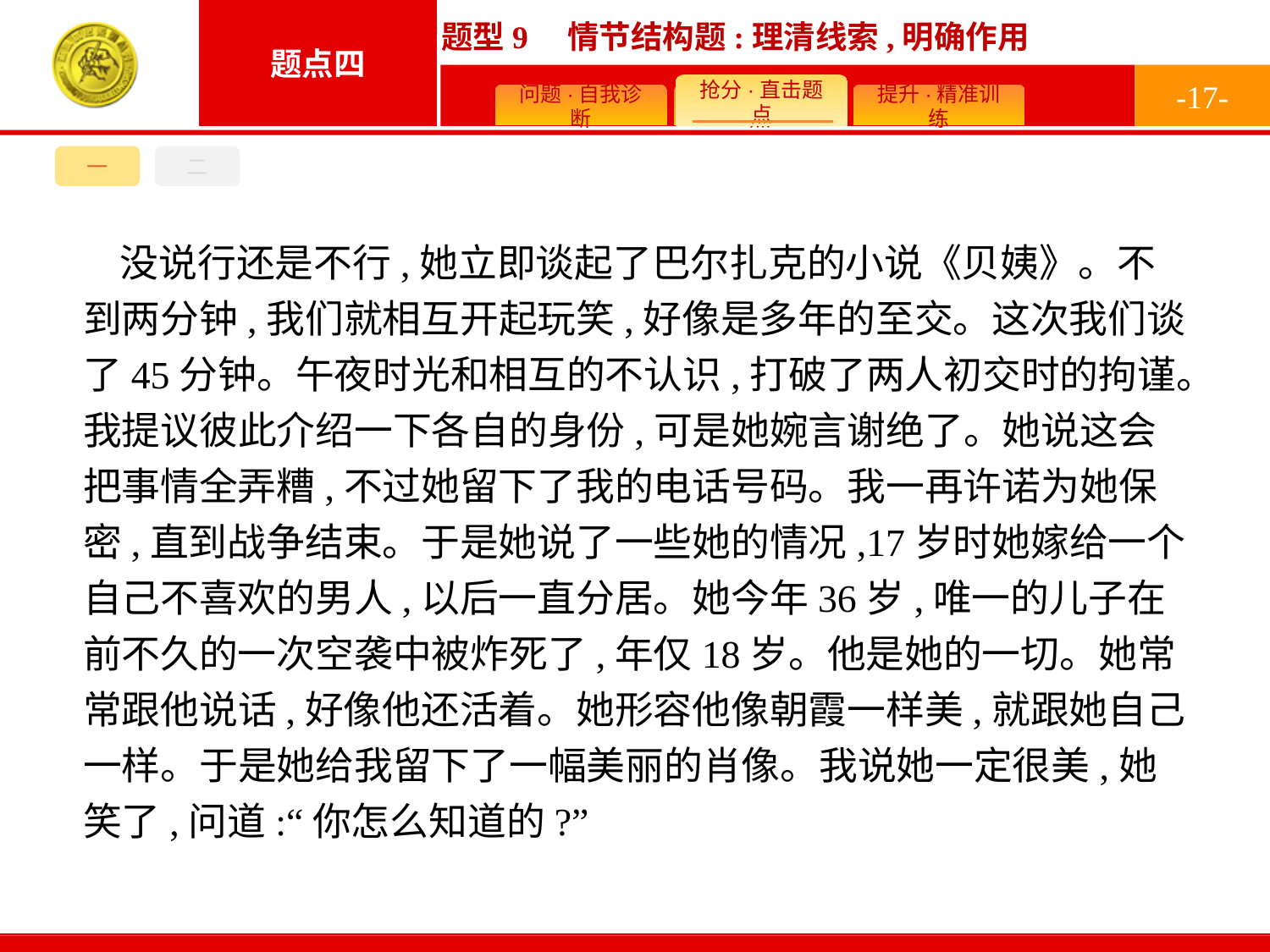

-17-
一
二
没说行还是不行,她立即谈起了巴尔扎克的小说《贝姨》。不到两分钟,我们就相互开起玩笑,好像是多年的至交。这次我们谈了45分钟。午夜时光和相互的不认识,打破了两人初交时的拘谨。我提议彼此介绍一下各自的身份,可是她婉言谢绝了。她说这会把事情全弄糟,不过她留下了我的电话号码。我一再许诺为她保密,直到战争结束。于是她说了一些她的情况,17岁时她嫁给一个自己不喜欢的男人,以后一直分居。她今年36岁,唯一的儿子在前不久的一次空袭中被炸死了,年仅18岁。他是她的一切。她常常跟他说话,好像他还活着。她形容他像朝霞一样美,就跟她自己一样。于是她给我留下了一幅美丽的肖像。我说她一定很美,她笑了,问道:“你怎么知道的?”